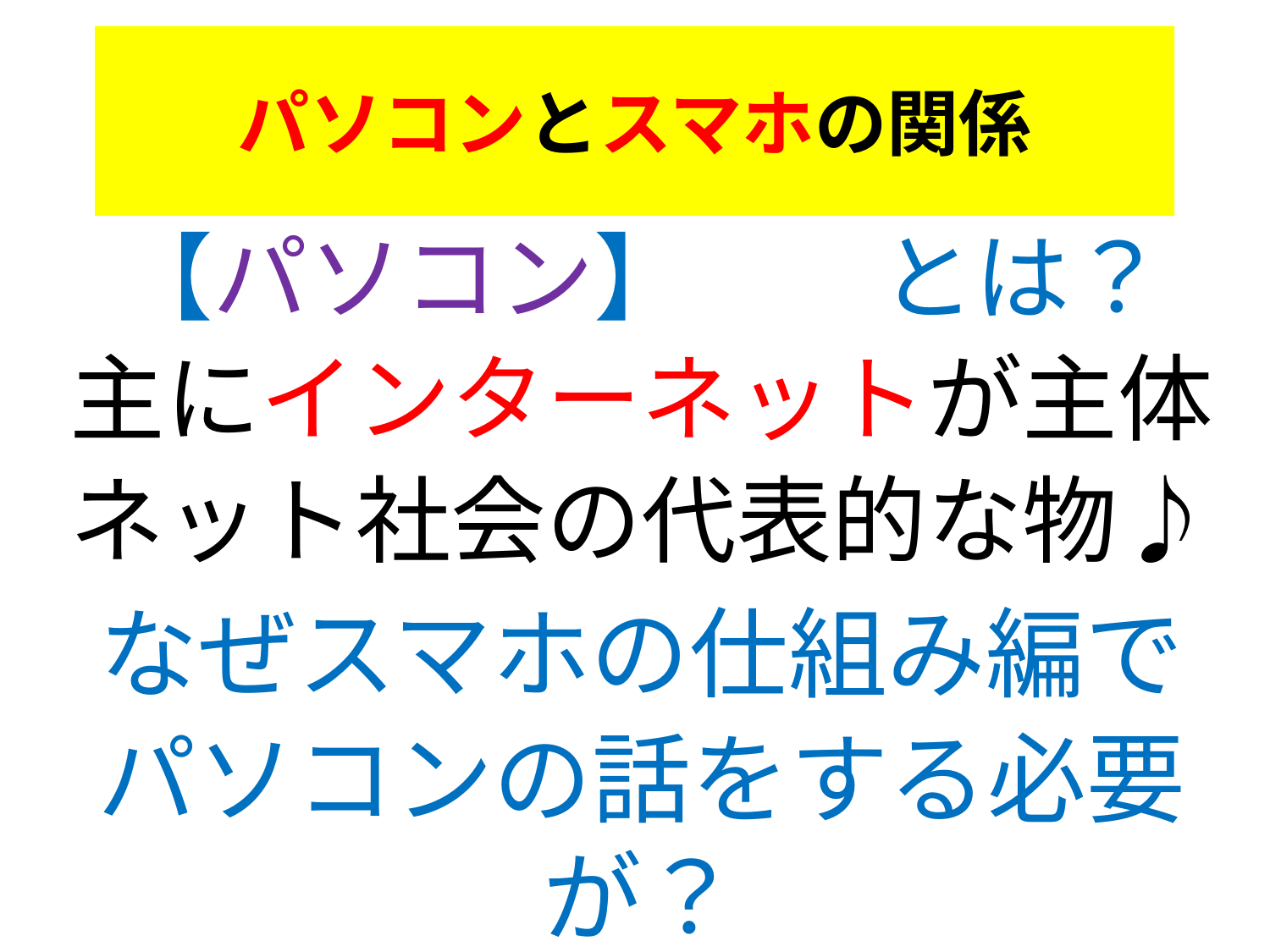

パソコンとスマホの関係
【パソコン】　　とは？
主にインターネットが主体
ネット社会の代表的な物♪
なぜスマホの仕組み編で
パソコンの話をする必要が？